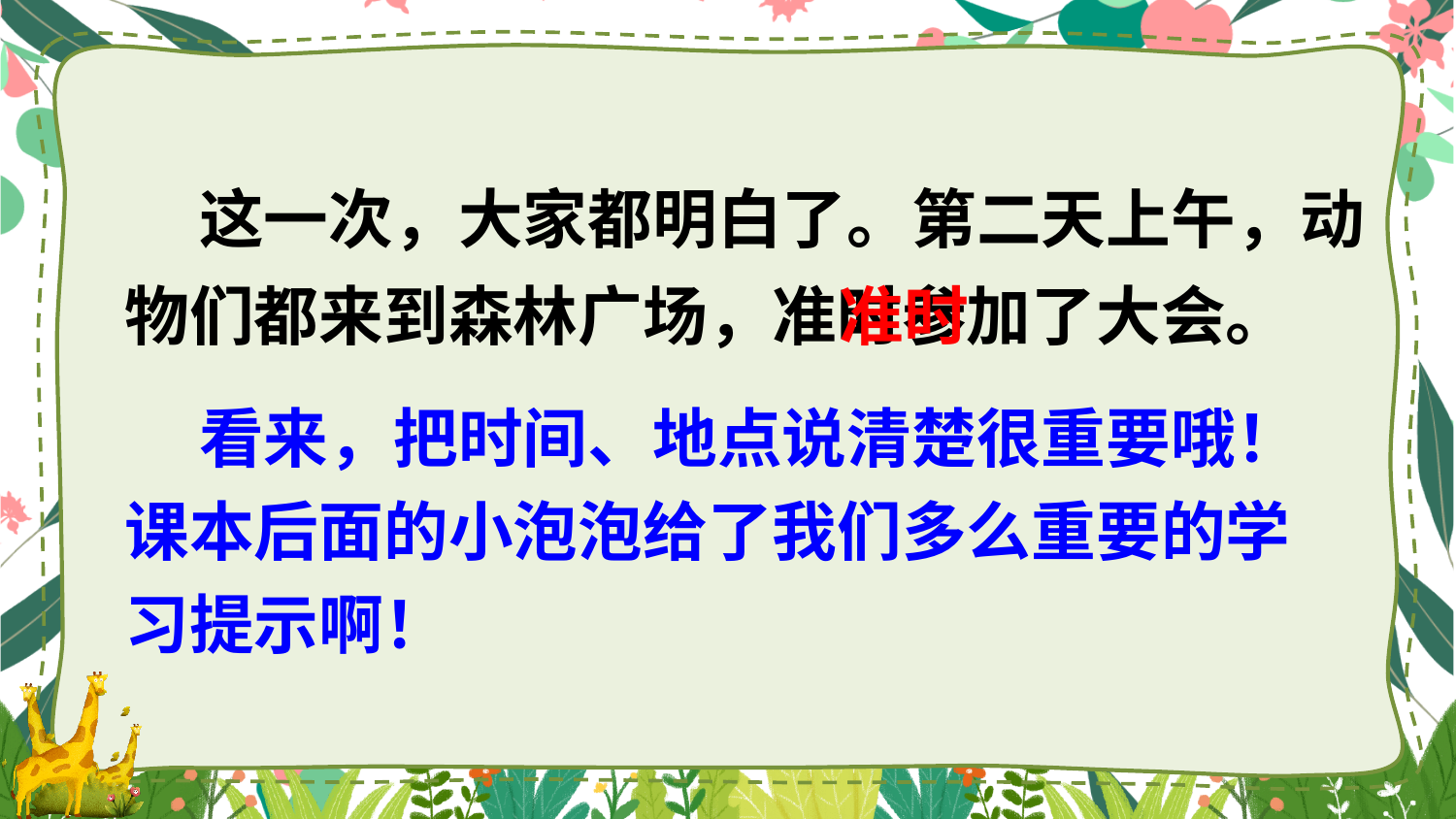

这一次，大家都明白了。第二天上午，动物们都来到森林广场，准时参加了大会。
准时
    看来，把时间、地点说清楚很重要哦！课本后面的小泡泡给了我们多么重要的学习提示啊！